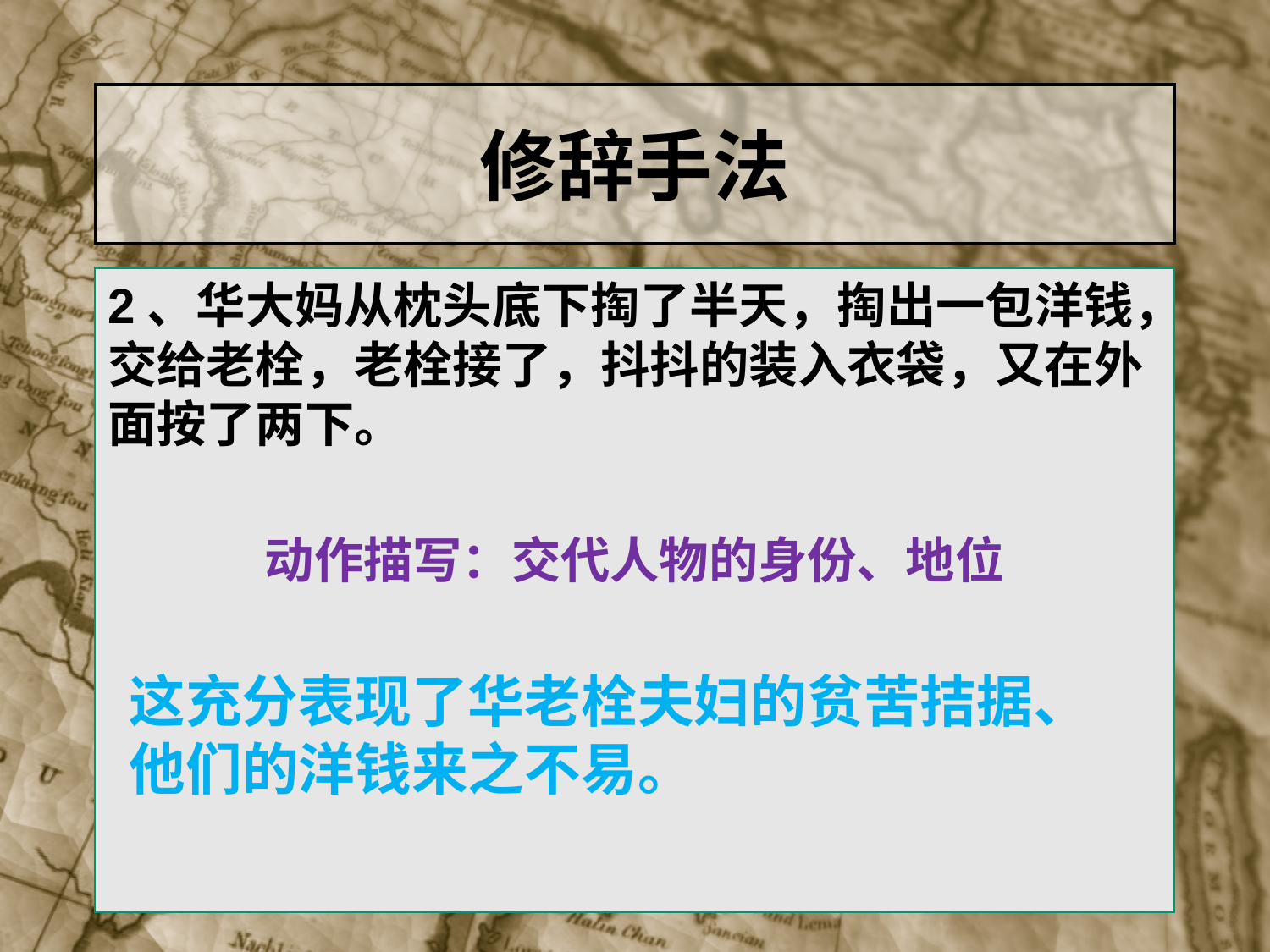

# 修辞手法
2、华大妈从枕头底下掏了半天，掏出一包洋钱，交给老栓，老栓接了，抖抖的装入衣袋，又在外面按了两下。

动作描写：交代人物的身份、地位
这充分表现了华老栓夫妇的贫苦拮据、他们的洋钱来之不易。